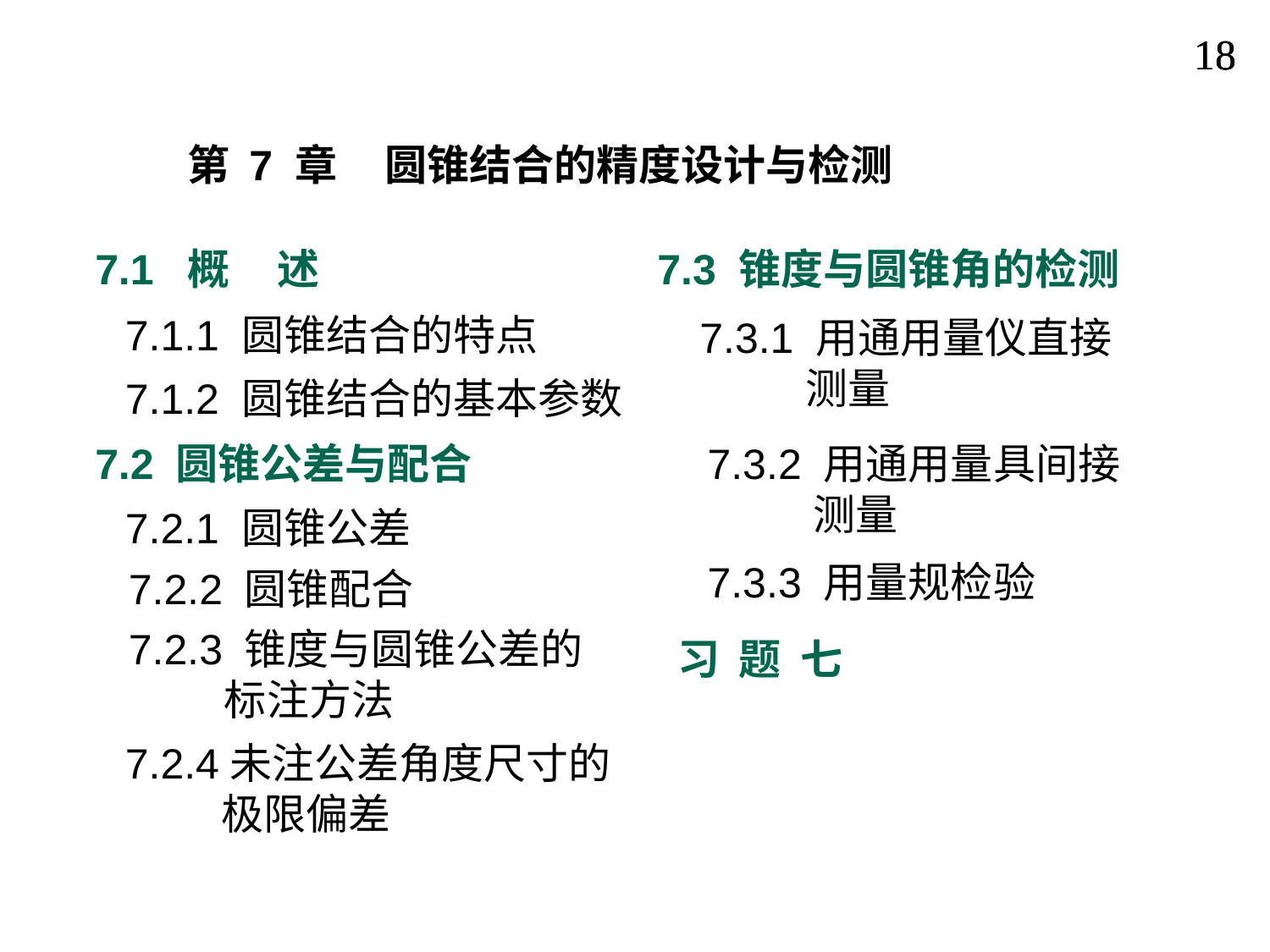

18
18
18
第 7 章     圆锥结合的精度设计与检测
7.1  概     述
7.3 锥度与圆锥角的检测
7.1.1 圆锥结合的特点
7.3.1 用通用量仪直接
          测量
7.1.2 圆锥结合的基本参数
7.2 圆锥公差与配合
7.3.2 用通用量具间接
          测量
7.2.1 圆锥公差
7.3.3 用量规检验
7.2.2 圆锥配合
7.2.3 锥度与圆锥公差的
         标注方法
习  题  七
7.2.4未注公差角度尺寸的
         极限偏差